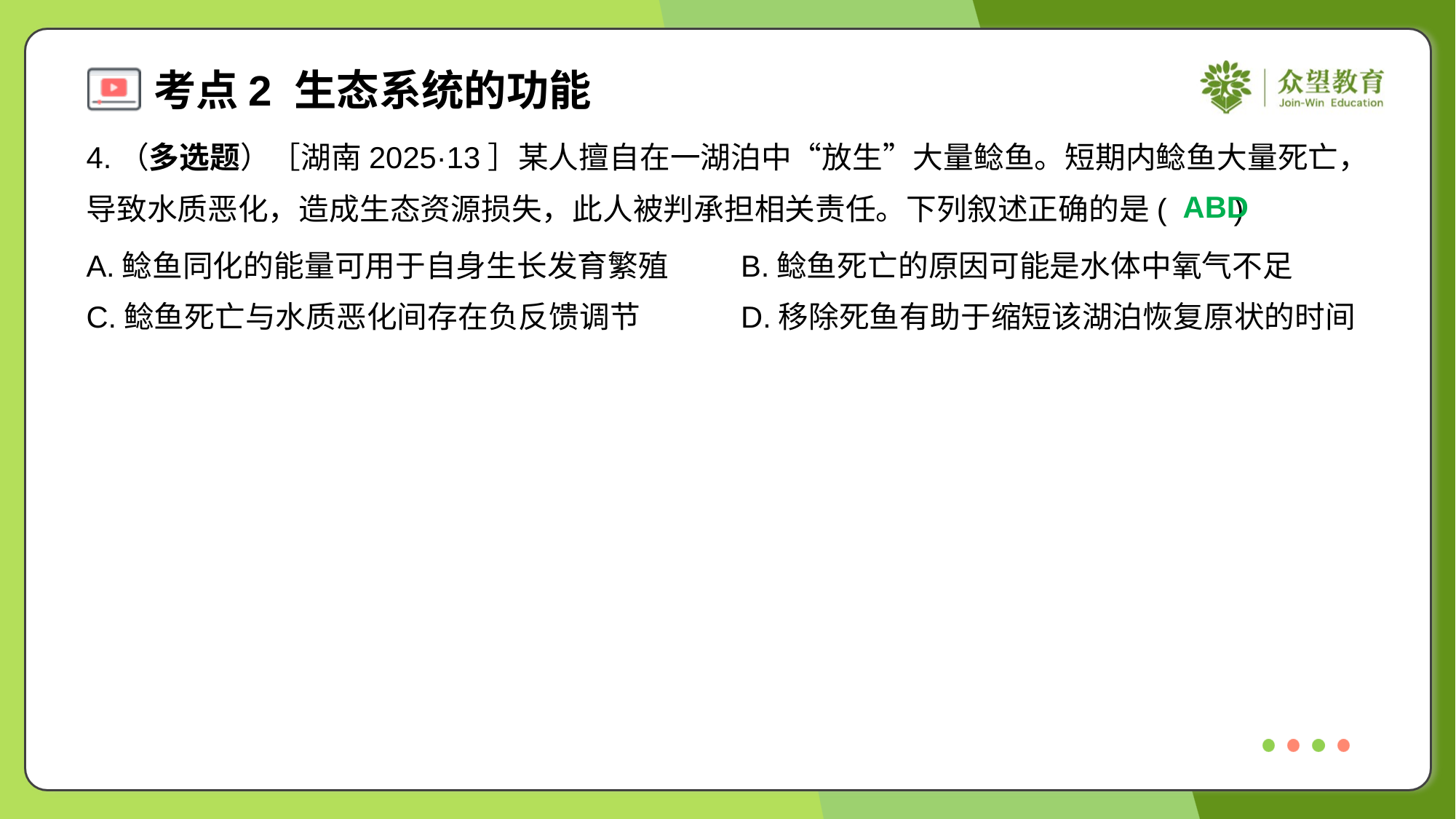

4.（多选题）［湖南2025·13］某人擅自在一湖泊中“放生”大量鲶鱼。短期内鲶鱼大量死亡，
导致水质恶化，造成生态资源损失，此人被判承担相关责任。下列叙述正确的是(        )
ABD
A.鲶鱼同化的能量可用于自身生长发育繁殖	B.鲶鱼死亡的原因可能是水体中氧气不足
C.鲶鱼死亡与水质恶化间存在负反馈调节	D.移除死鱼有助于缩短该湖泊恢复原状的时间